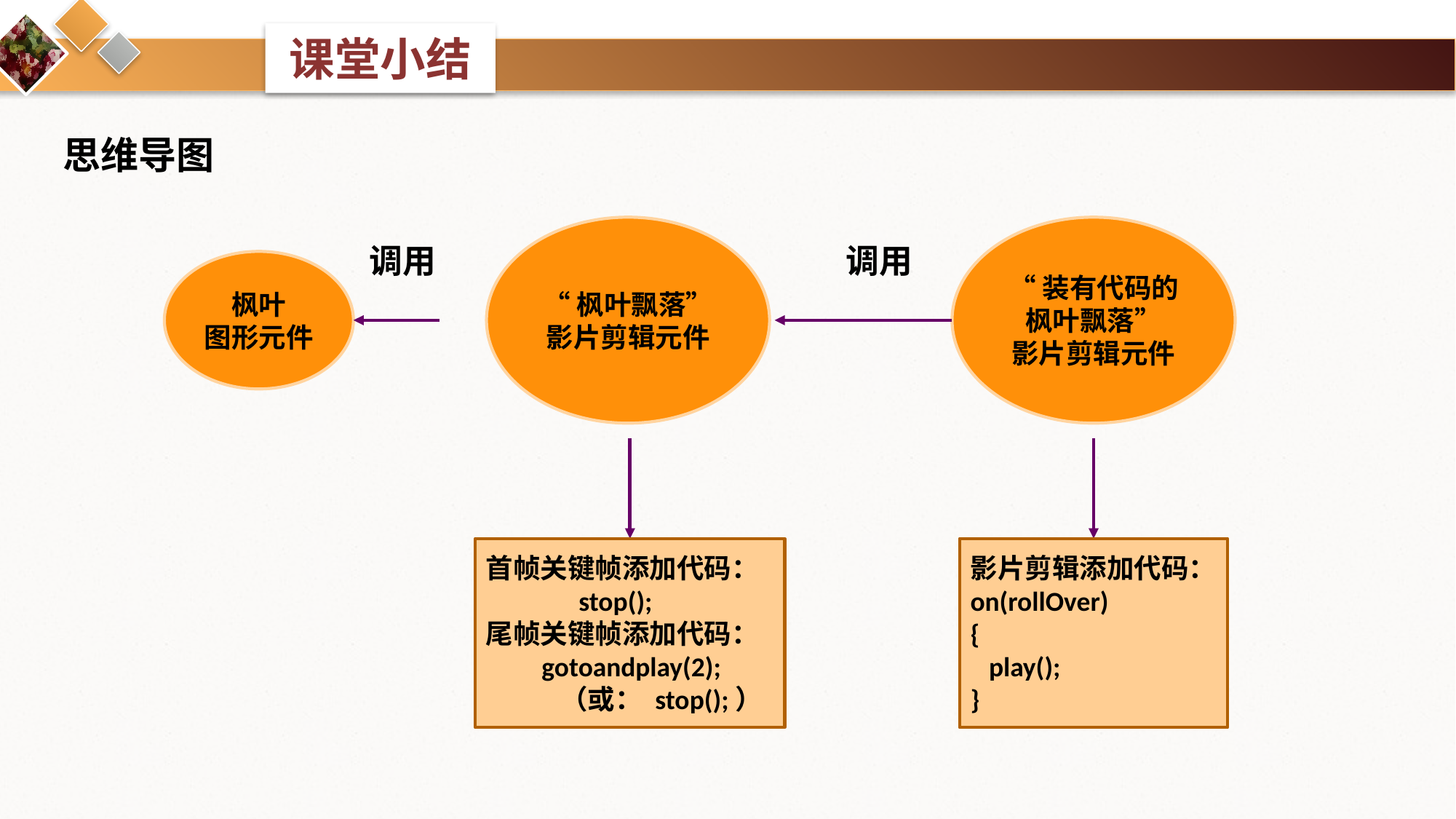

思维导图
“枫叶飘落”
影片剪辑元件
“装有代码的枫叶飘落”
影片剪辑元件
调用
调用
枫叶
图形元件
首帧关键帧添加代码：
               stop();
尾帧关键帧添加代码：
         gotoandplay(2);
           （或： stop();）
影片剪辑添加代码：
on(rollOver)
{
   play();
}